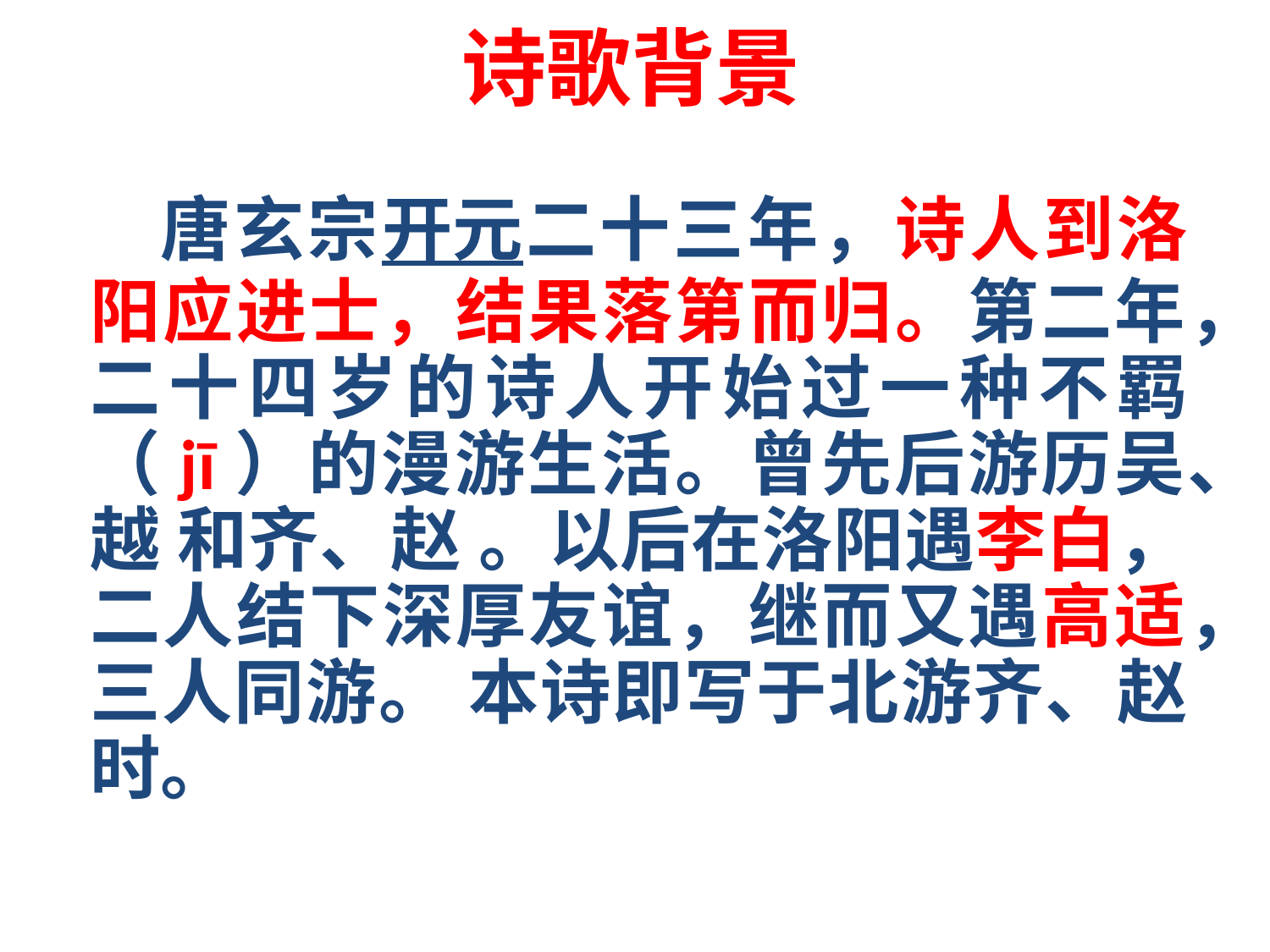

# 诗歌背景
     唐玄宗开元二十三年，诗人到洛阳应进士，结果落第而归。第二年，二十四岁的诗人开始过一种不羁（jī）的漫游生活。曾先后游历吴、越 和齐、赵 。以后在洛阳遇李白，二人结下深厚友谊，继而又遇高适，三人同游。 本诗即写于北游齐、赵时。